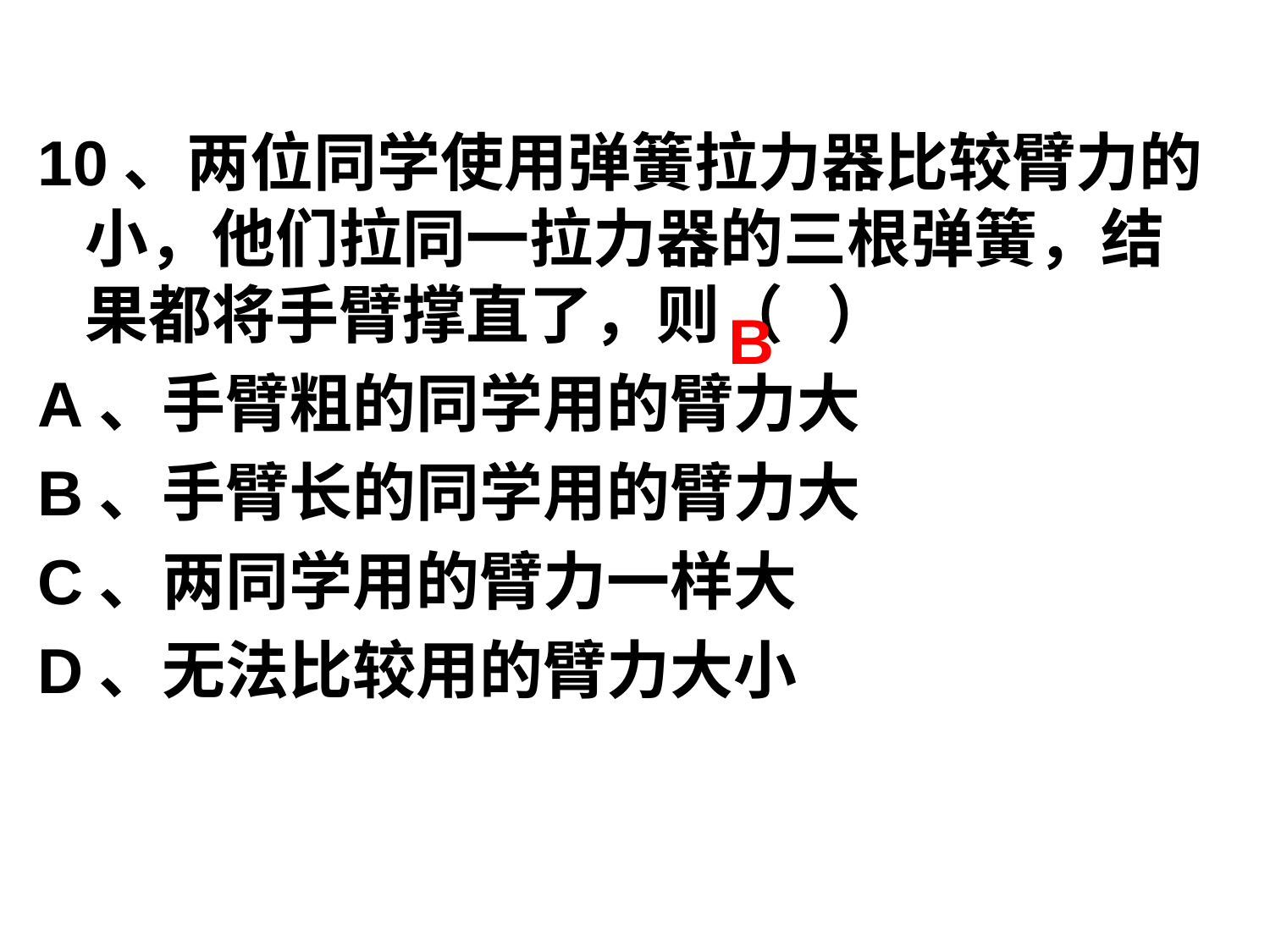

10、两位同学使用弹簧拉力器比较臂力的小，他们拉同一拉力器的三根弹簧，结果都将手臂撑直了，则（   ）
A、手臂粗的同学用的臂力大
B、手臂长的同学用的臂力大
C、两同学用的臂力一样大
D、无法比较用的臂力大小
B